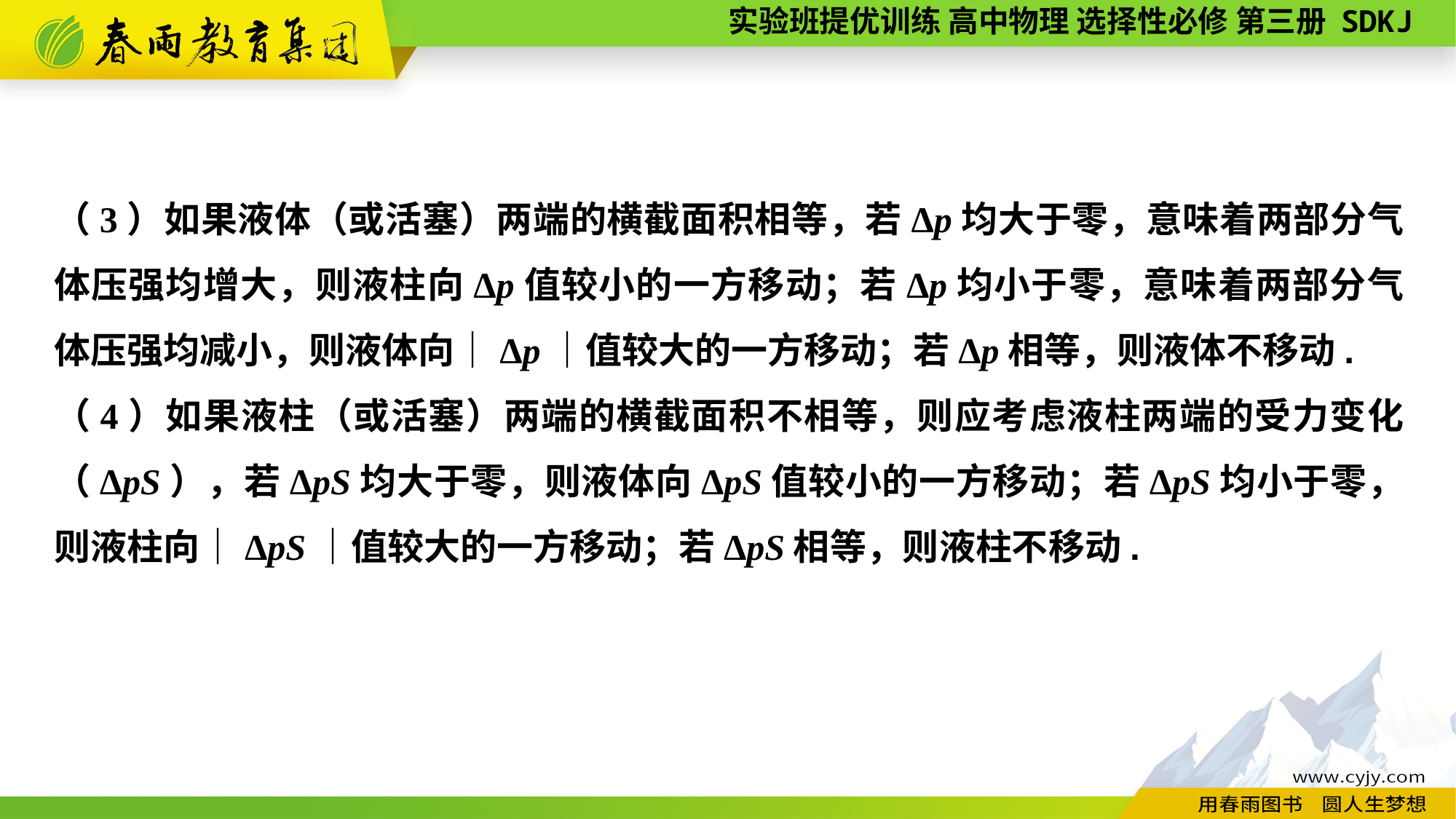

（3）如果液体（或活塞）两端的横截面积相等，若Δp均大于零，意味着两部分气体压强均增大，则液柱向Δp值较小的一方移动；若Δp均小于零，意味着两部分气体压强均减小，则液体向｜Δp｜值较大的一方移动；若Δp相等，则液体不移动.
（4）如果液柱（或活塞）两端的横截面积不相等，则应考虑液柱两端的受力变化（ΔpS），若ΔpS均大于零，则液体向ΔpS值较小的一方移动；若ΔpS均小于零，则液柱向｜ΔpS｜值较大的一方移动；若ΔpS相等，则液柱不移动.